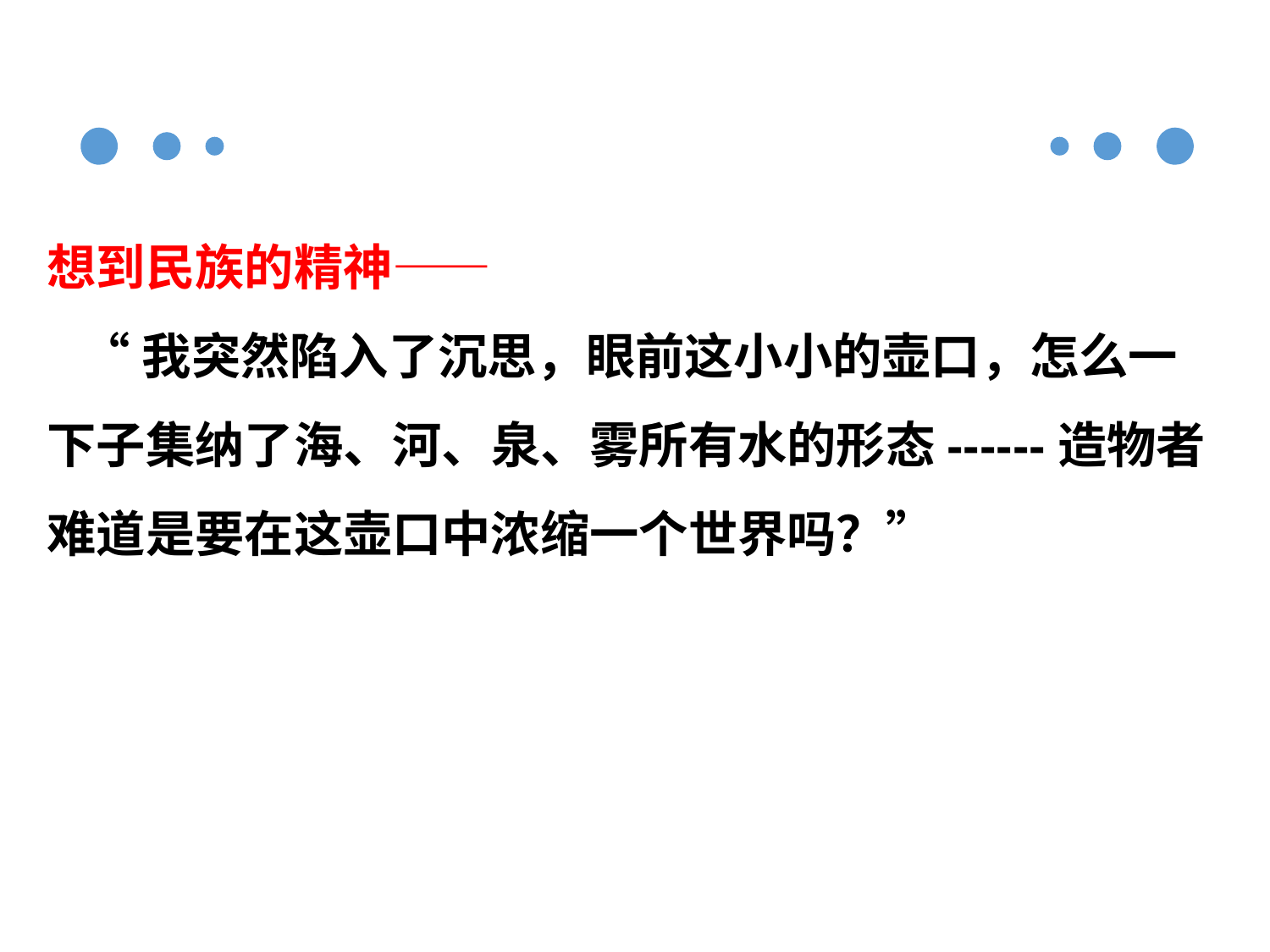

想到民族的精神——
   “我突然陷入了沉思，眼前这小小的壶口，怎么一下子集纳了海、河、泉、雾所有水的形态------造物者难道是要在这壶口中浓缩一个世界吗？”